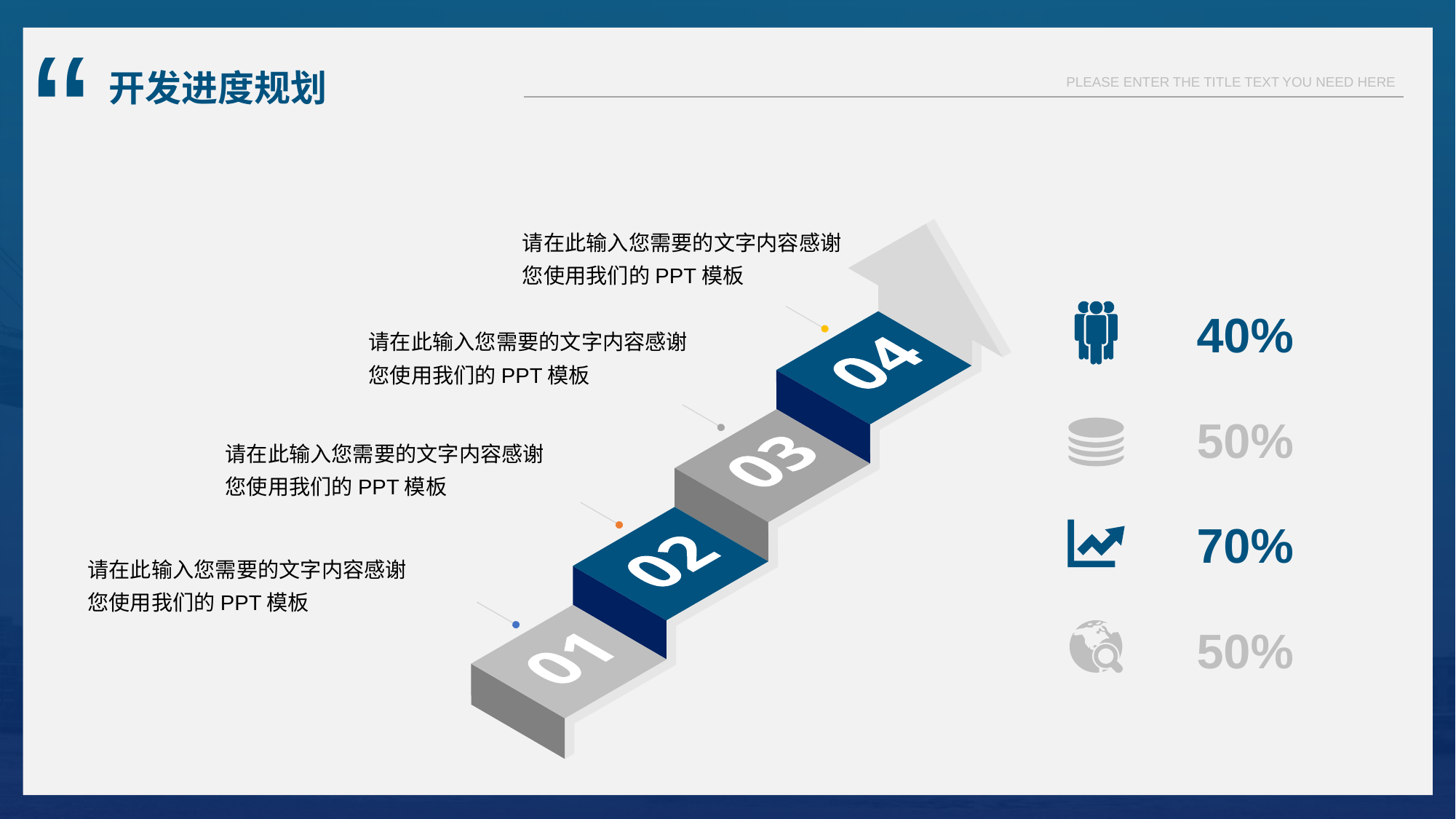

开发进度规划
请在此输入您需要的文字内容感谢您使用我们的PPT模板

40%

请在此输入您需要的文字内容感谢您使用我们的PPT模板

50%

请在此输入您需要的文字内容感谢您使用我们的PPT模板

70%

请在此输入您需要的文字内容感谢您使用我们的PPT模板

50%